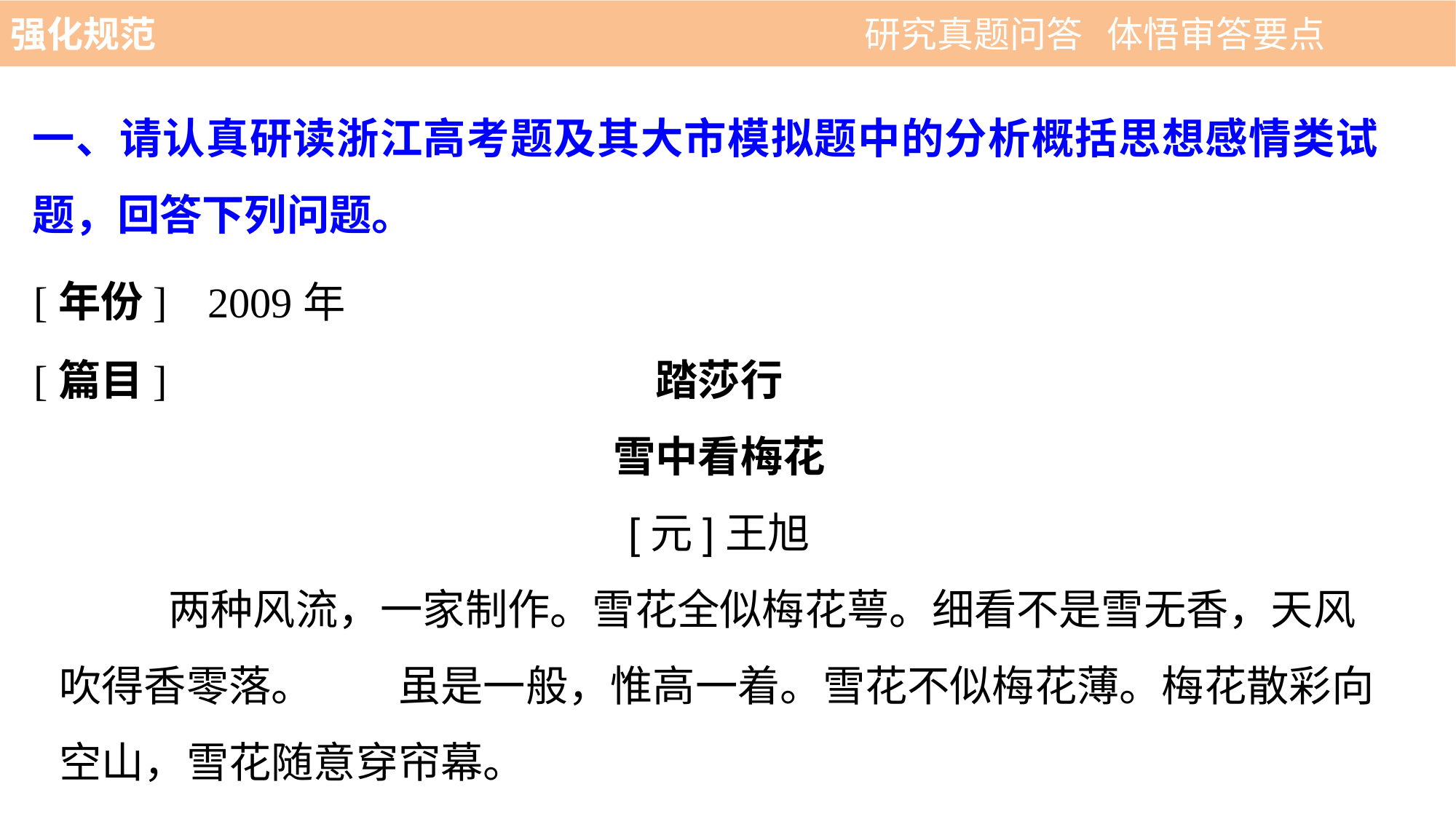

强化规范                                     　 　　　　　　　　　    研究真题问答   体悟审答要点
一、请认真研读浙江高考题及其大市模拟题中的分析概括思想感情类试题，回答下列问题。
[年份]
2009年
踏莎行
雪中看梅花
[元]王旭
	两种风流，一家制作。雪花全似梅花萼。细看不是雪无香，天风吹得香零落。　　虽是一般，惟高一着。雪花不似梅花薄。梅花散彩向空山，雪花随意穿帘幕。
[篇目]